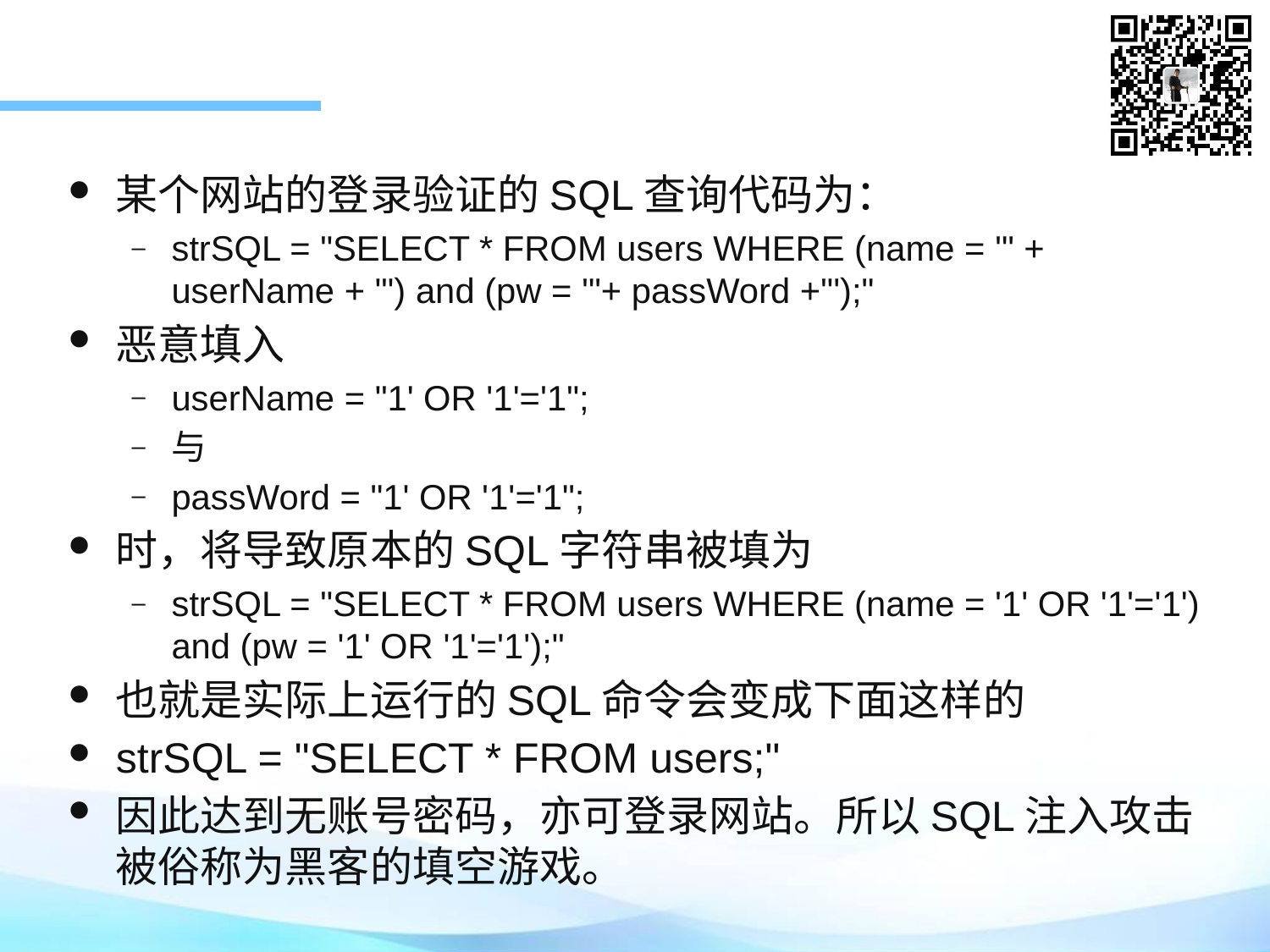

某个网站的登录验证的SQL查询代码为：
strSQL = "SELECT * FROM users WHERE (name = '" + userName + "') and (pw = '"+ passWord +"');"
恶意填入
userName = "1' OR '1'='1";
与
passWord = "1' OR '1'='1";
时，将导致原本的SQL字符串被填为
strSQL = "SELECT * FROM users WHERE (name = '1' OR '1'='1') and (pw = '1' OR '1'='1');"
也就是实际上运行的SQL命令会变成下面这样的
strSQL = "SELECT * FROM users;"
因此达到无账号密码，亦可登录网站。所以SQL注入攻击被俗称为黑客的填空游戏。